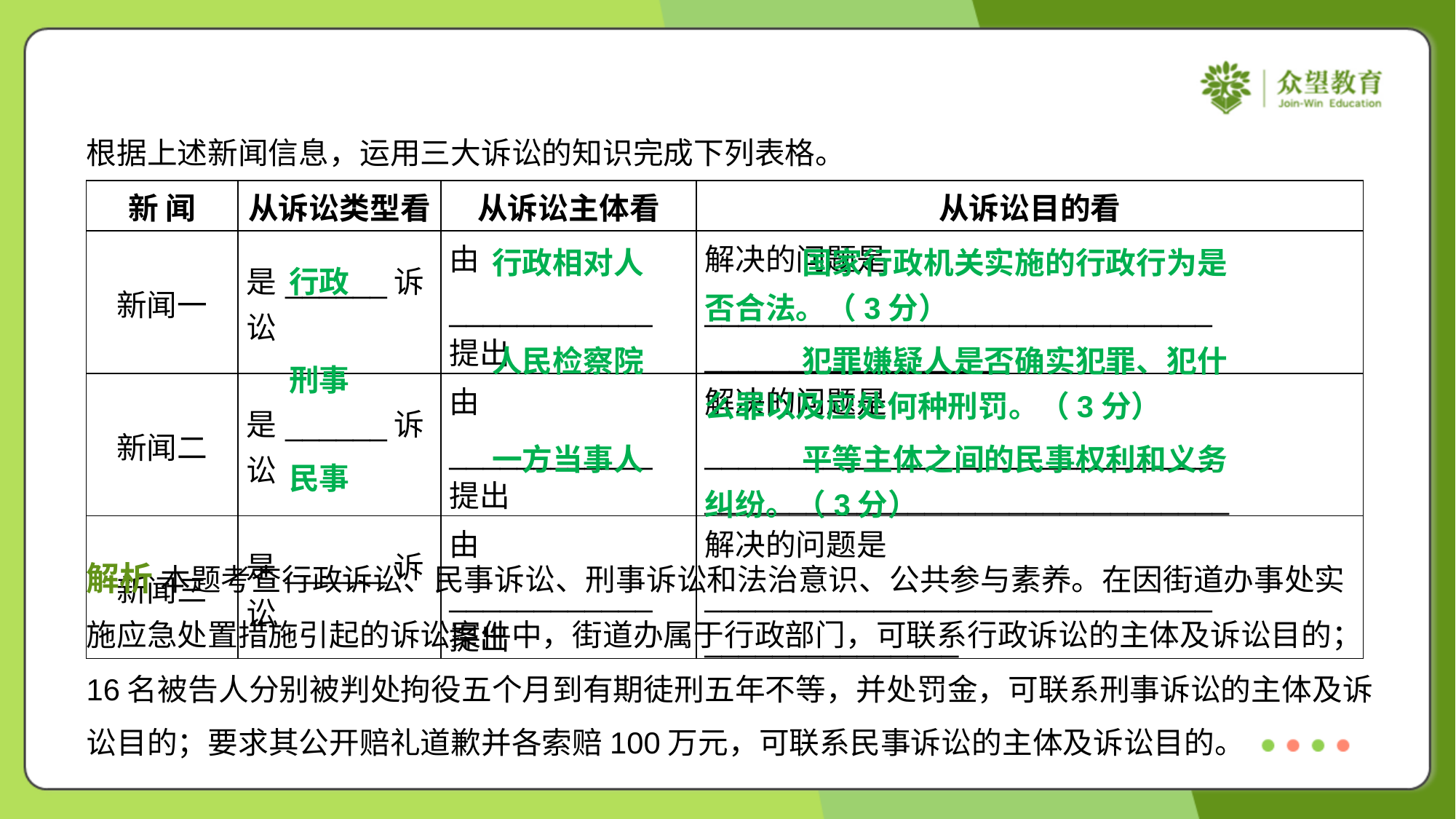

根据上述新闻信息，运用三大诉讼的知识完成下列表格。
| 新 闻 | 从诉讼类型看 | 从诉讼主体看 | 从诉讼目的看 |
| --- | --- | --- | --- |
| 新闻一 | 是\_\_\_\_\_\_诉讼 | 由\_\_\_\_\_\_\_\_\_\_\_\_ 提出 | 解决的问题是\_\_\_\_\_\_\_\_\_\_\_\_\_\_\_\_\_\_\_\_\_\_\_\_\_\_\_\_\_\_ \_\_\_\_\_\_\_\_\_\_\_\_\_\_\_\_\_ |
| 新闻二 | 是\_\_\_\_\_\_诉讼 | 由\_\_\_\_\_\_\_\_\_\_\_\_ 提出 | 解决的问题是\_\_\_\_\_\_\_\_\_\_\_\_\_\_\_\_\_\_\_\_\_\_\_\_\_\_\_\_\_\_ \_\_\_\_\_\_\_\_\_\_\_\_\_\_\_\_\_\_\_\_\_\_\_\_\_\_\_\_\_\_\_ |
| 新闻三 | 是\_\_\_\_\_\_诉讼 | 由\_\_\_\_\_\_\_\_\_\_\_\_ 提出 | 解决的问题是\_\_\_\_\_\_\_\_\_\_\_\_\_\_\_\_\_\_\_\_\_\_\_\_\_\_\_\_\_\_ \_\_\_\_\_\_\_\_\_\_\_\_\_\_\_ |
行政相对人
             国家行政机关实施的行政行为是
否合法。（3分）
行政
人民检察院
             犯罪嫌疑人是否确实犯罪、犯什
么罪以及应处何种刑罚。（3分）
刑事
一方当事人
             平等主体之间的民事权利和义务
纠纷。（3分）
民事
解析 本题考查行政诉讼、民事诉讼、刑事诉讼和法治意识、公共参与素养。在因街道办事处实
施应急处置措施引起的诉讼案件中，街道办属于行政部门，可联系行政诉讼的主体及诉讼目的；
16名被告人分别被判处拘役五个月到有期徒刑五年不等，并处罚金，可联系刑事诉讼的主体及诉
讼目的；要求其公开赔礼道歉并各索赔100万元，可联系民事诉讼的主体及诉讼目的。